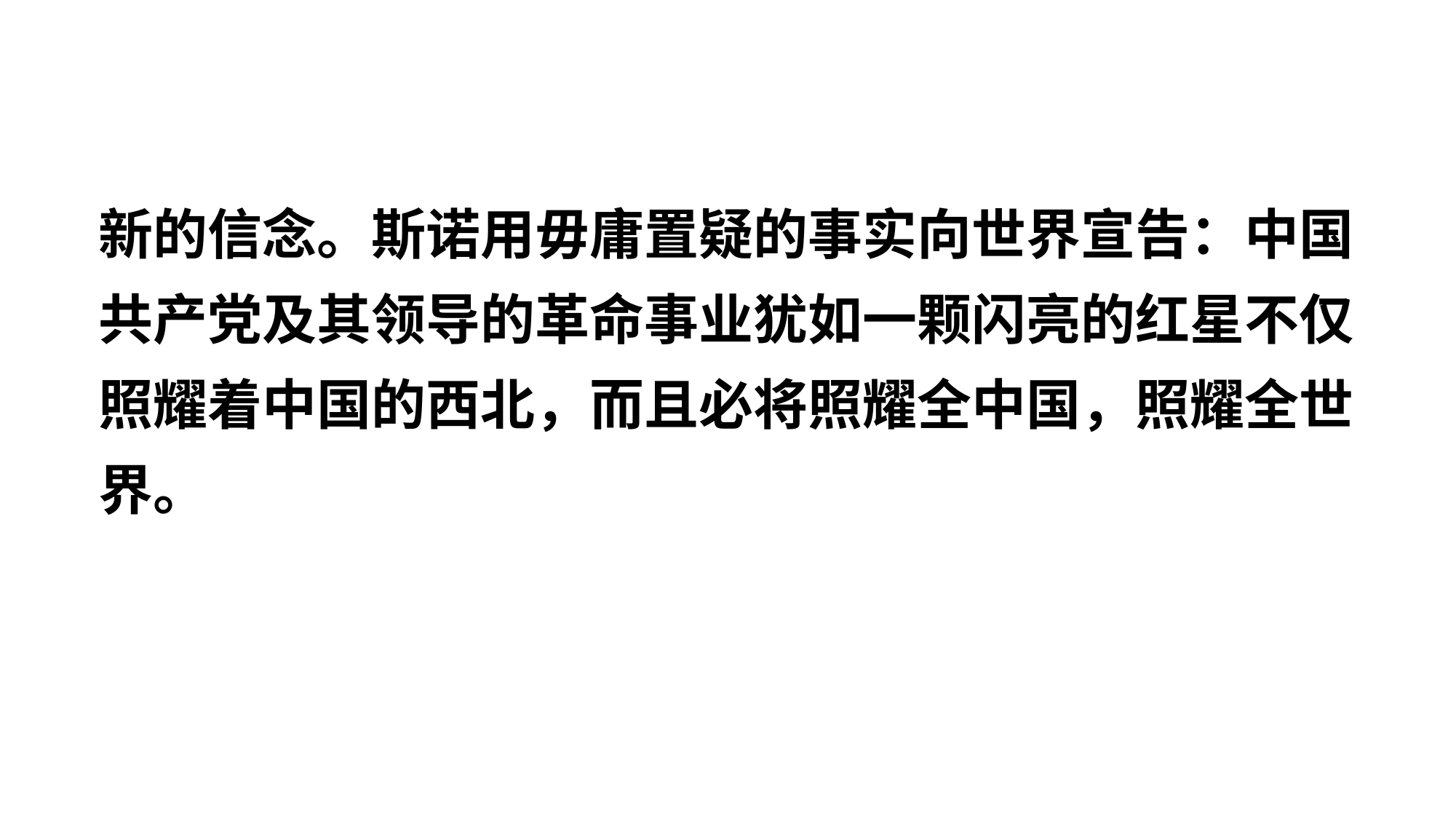

新的信念。斯诺用毋庸置疑的事实向世界宣告：中国共产党及其领导的革命事业犹如一颗闪亮的红星不仅照耀着中国的西北，而且必将照耀全中国，照耀全世界。